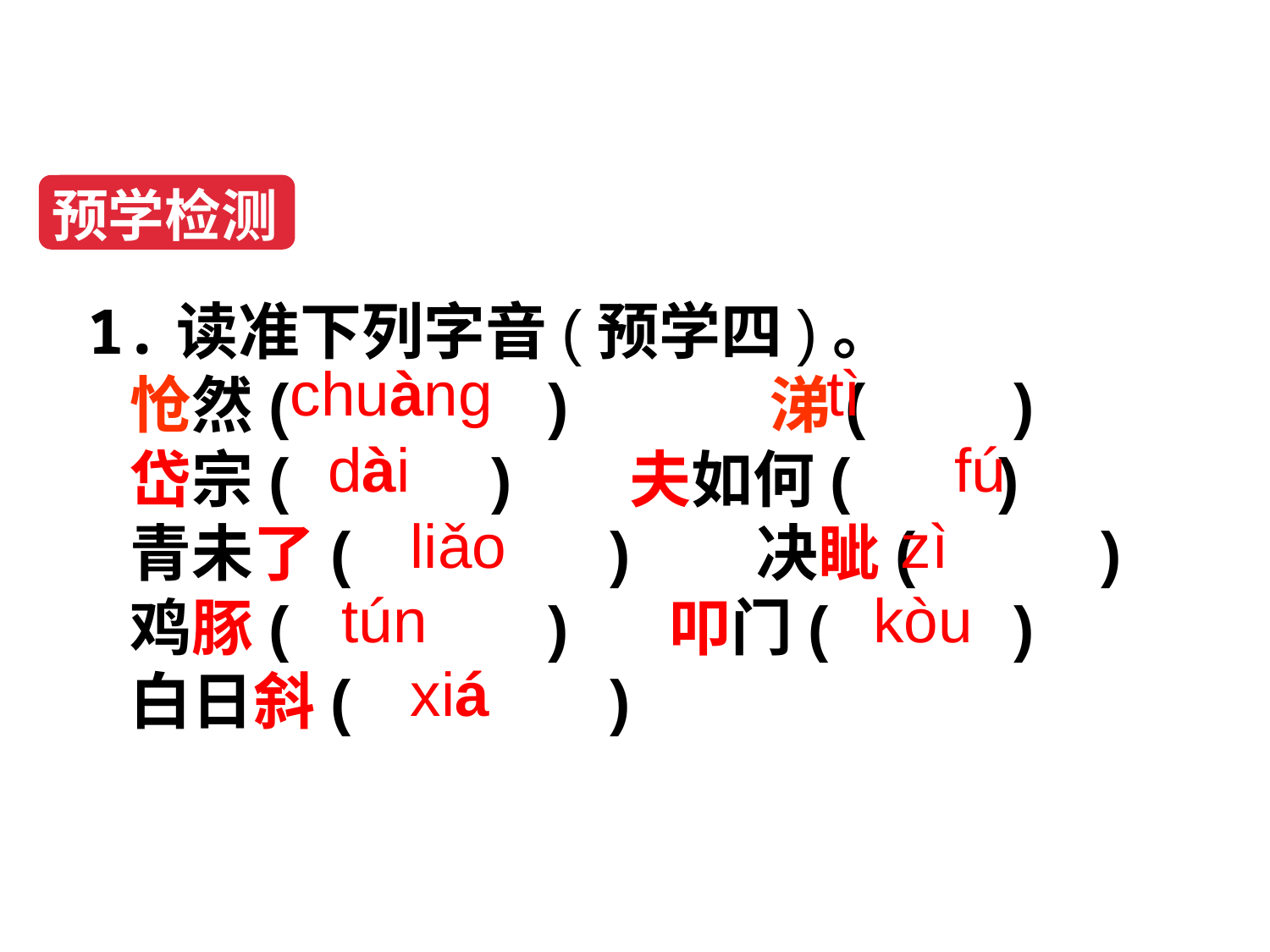

预学检测
1.读准下列字音(预学四)。
  怆然(       )     涕(    )
  岱宗(      )      夫如何(    )
  青未了(       )   决眦(     )
  鸡豚(       )     叩门(     )
  白日斜(       )
      chuàng                   tì
        dài                               fú
             liǎo                       zì
         tún                          kòu
             xiá